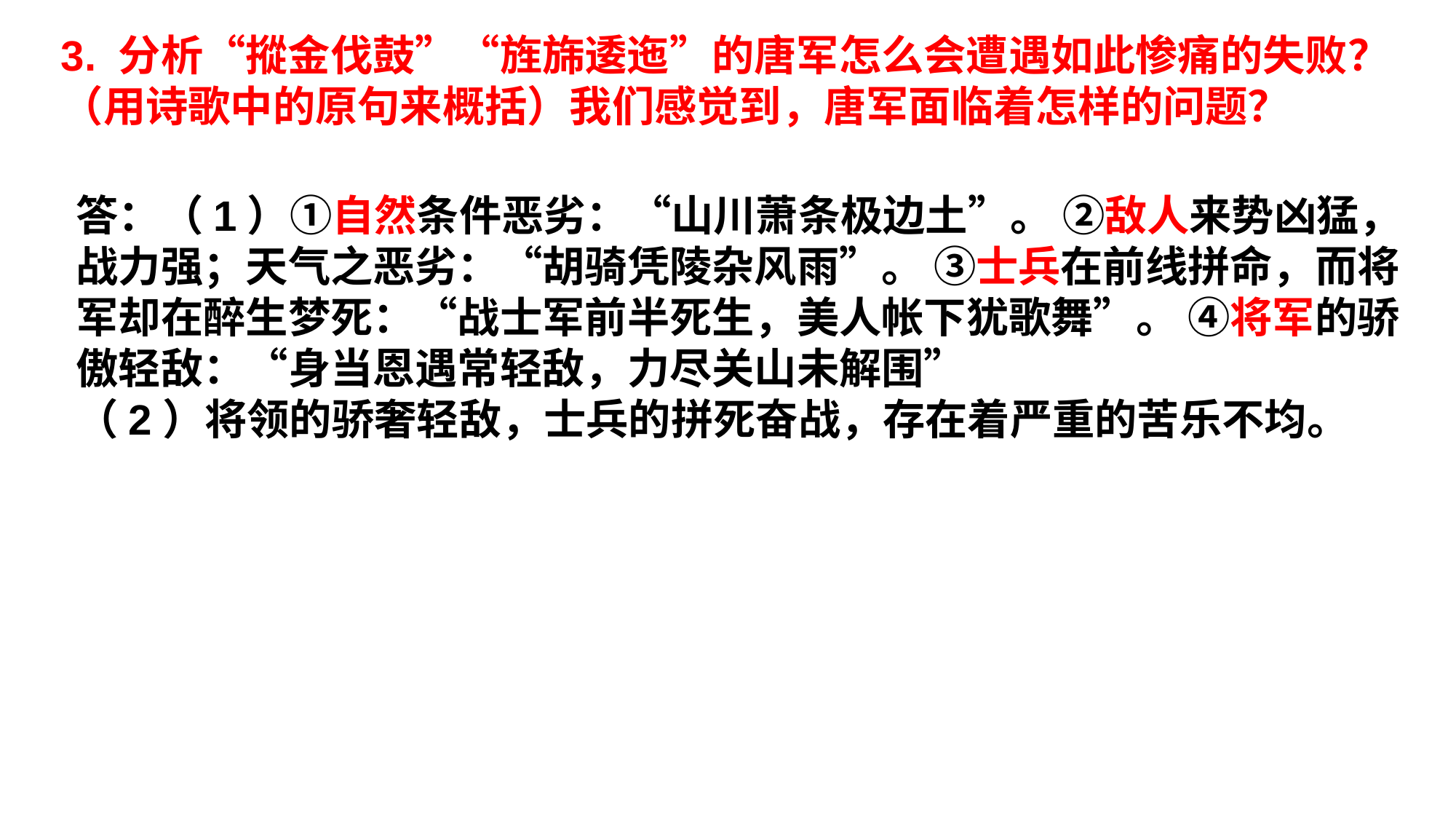

3. 分析“摐金伐鼓”“旌旆逶迤”的唐军怎么会遭遇如此惨痛的失败？（用诗歌中的原句来概括）我们感觉到，唐军面临着怎样的问题？

答：（1）①自然条件恶劣：“山川萧条极边土”。 ②敌人来势凶猛，战力强；天气之恶劣：“胡骑凭陵杂风雨”。 ③士兵在前线拼命，而将军却在醉生梦死：“战士军前半死生，美人帐下犹歌舞”。 ④将军的骄傲轻敌：“身当恩遇常轻敌，力尽关山未解围”
（2）将领的骄奢轻敌，士兵的拼死奋战，存在着严重的苦乐不均。